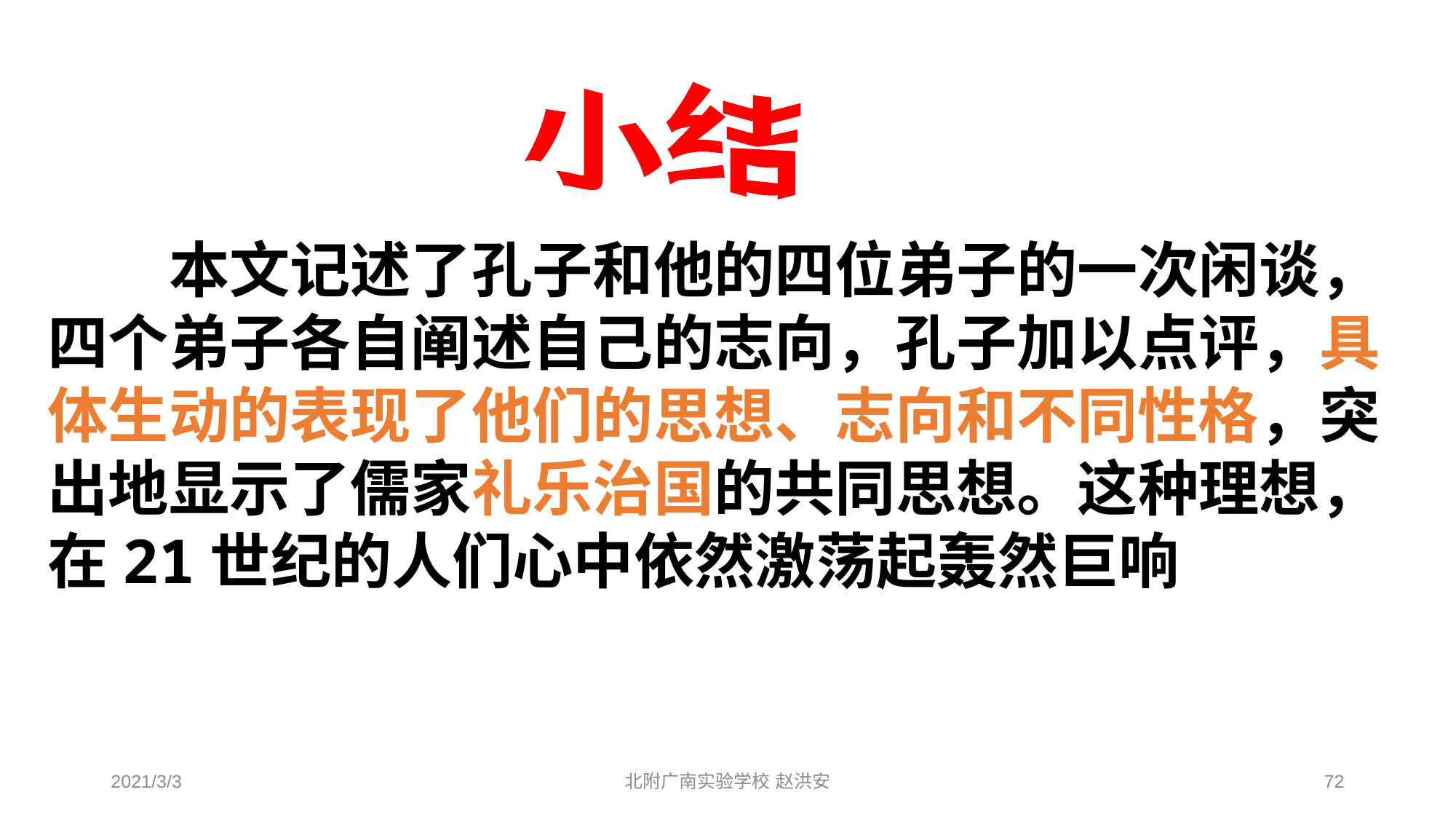

小结
　　本文记述了孔子和他的四位弟子的一次闲谈，四个弟子各自阐述自己的志向，孔子加以点评，具体生动的表现了他们的思想、志向和不同性格，突出地显示了儒家礼乐治国的共同思想。这种理想，在21世纪的人们心中依然激荡起轰然巨响
2021/3/3
北附广南实验学校 赵洪安
72